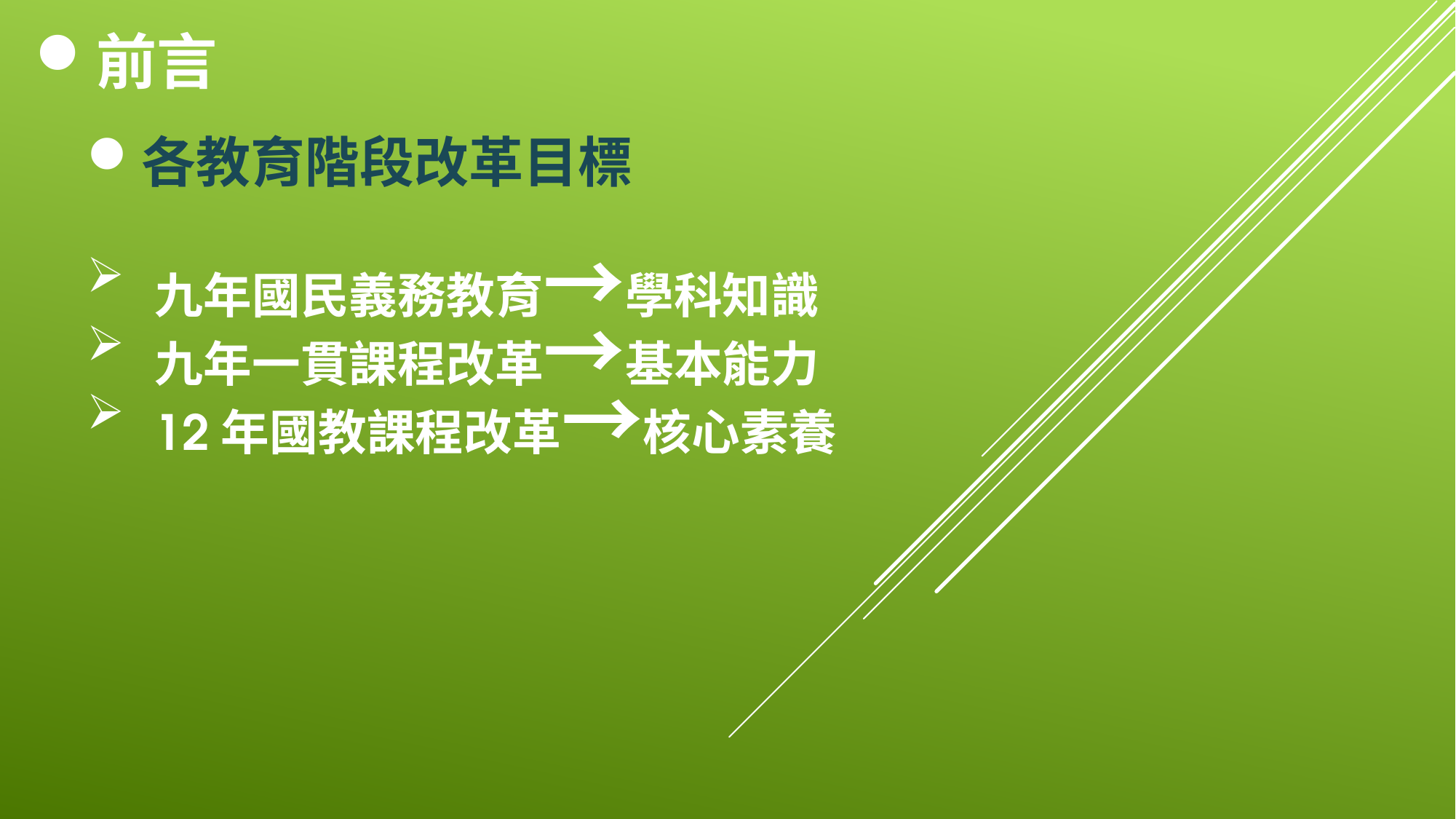

前言
各教育階段改革目標

九年國民義務教育→學科知識
九年一貫課程改革→基本能力
12年國教課程改革→核心素養